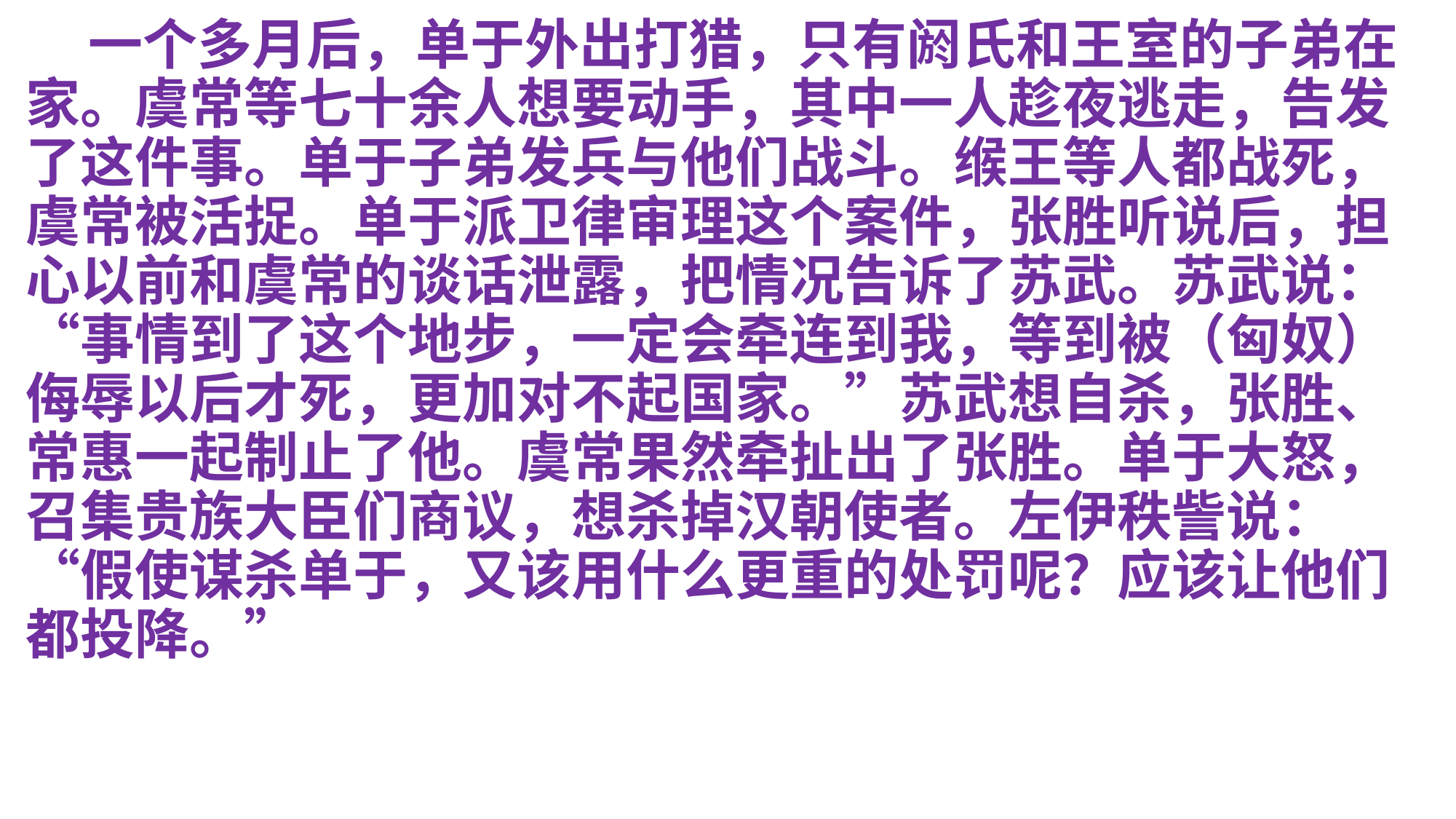

一个多月后，单于外出打猎，只有阏氏和王室的子弟在家。虞常等七十余人想要动手，其中一人趁夜逃走，告发了这件事。单于子弟发兵与他们战斗。缑王等人都战死，虞常被活捉。单于派卫律审理这个案件，张胜听说后，担心以前和虞常的谈话泄露，把情况告诉了苏武。苏武说：“事情到了这个地步，一定会牵连到我，等到被（匈奴）侮辱以后才死，更加对不起国家。”苏武想自杀，张胜、常惠一起制止了他。虞常果然牵扯出了张胜。单于大怒，召集贵族大臣们商议，想杀掉汉朝使者。左伊秩訾说：“假使谋杀单于，又该用什么更重的处罚呢？应该让他们都投降。”